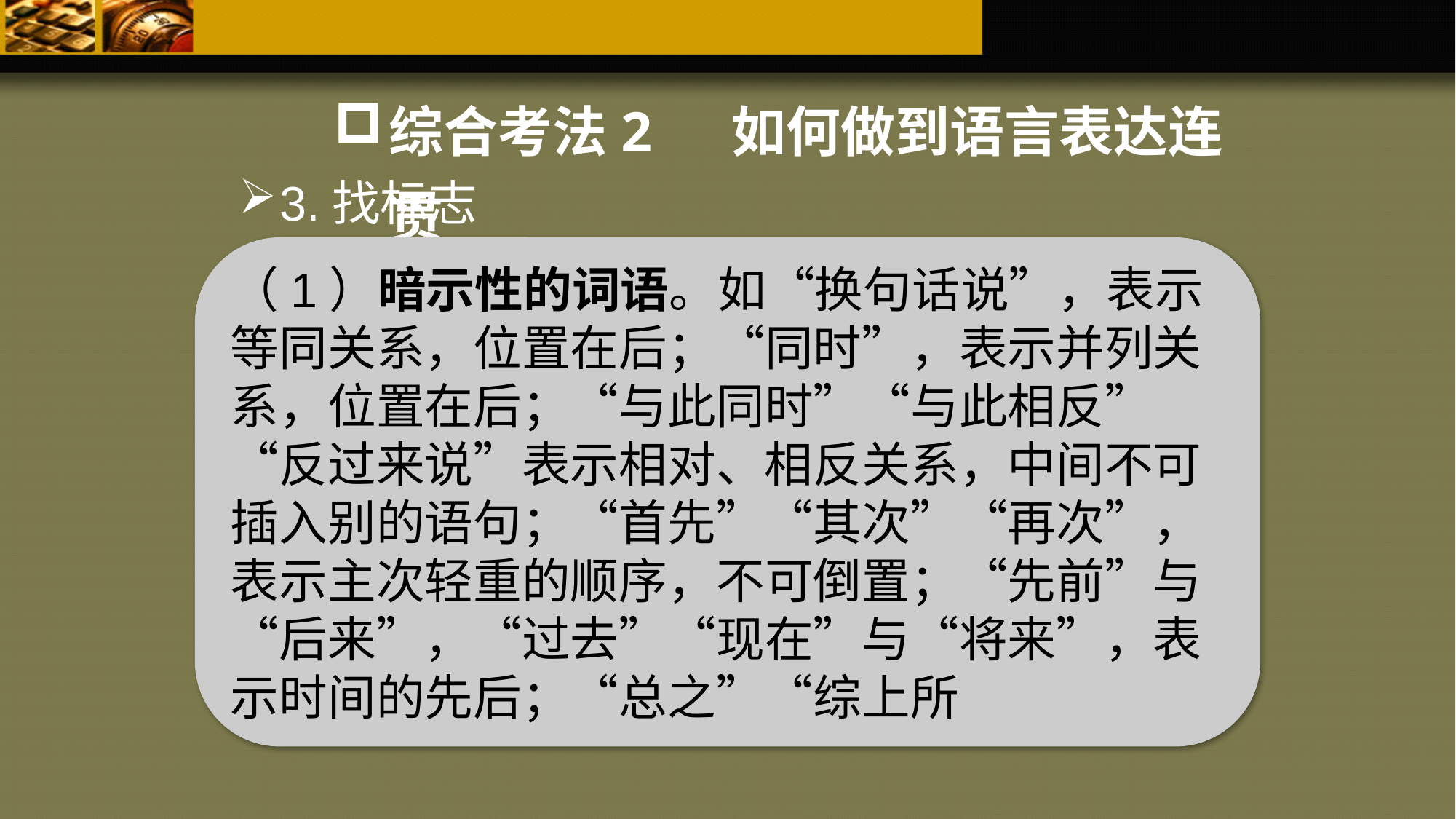

综合考法2  如何做到语言表达连贯
3.找标志
（1）暗示性的词语。如“换句话说”，表示等同关系，位置在后；“同时”，表示并列关系，位置在后；“与此同时”“与此相反”“反过来说”表示相对、相反关系，中间不可插入别的语句；“首先”“其次”“再次”，表示主次轻重的顺序，不可倒置；“先前”与“后来”，“过去”“现在”与“将来”，表示时间的先后；“总之”“综上所